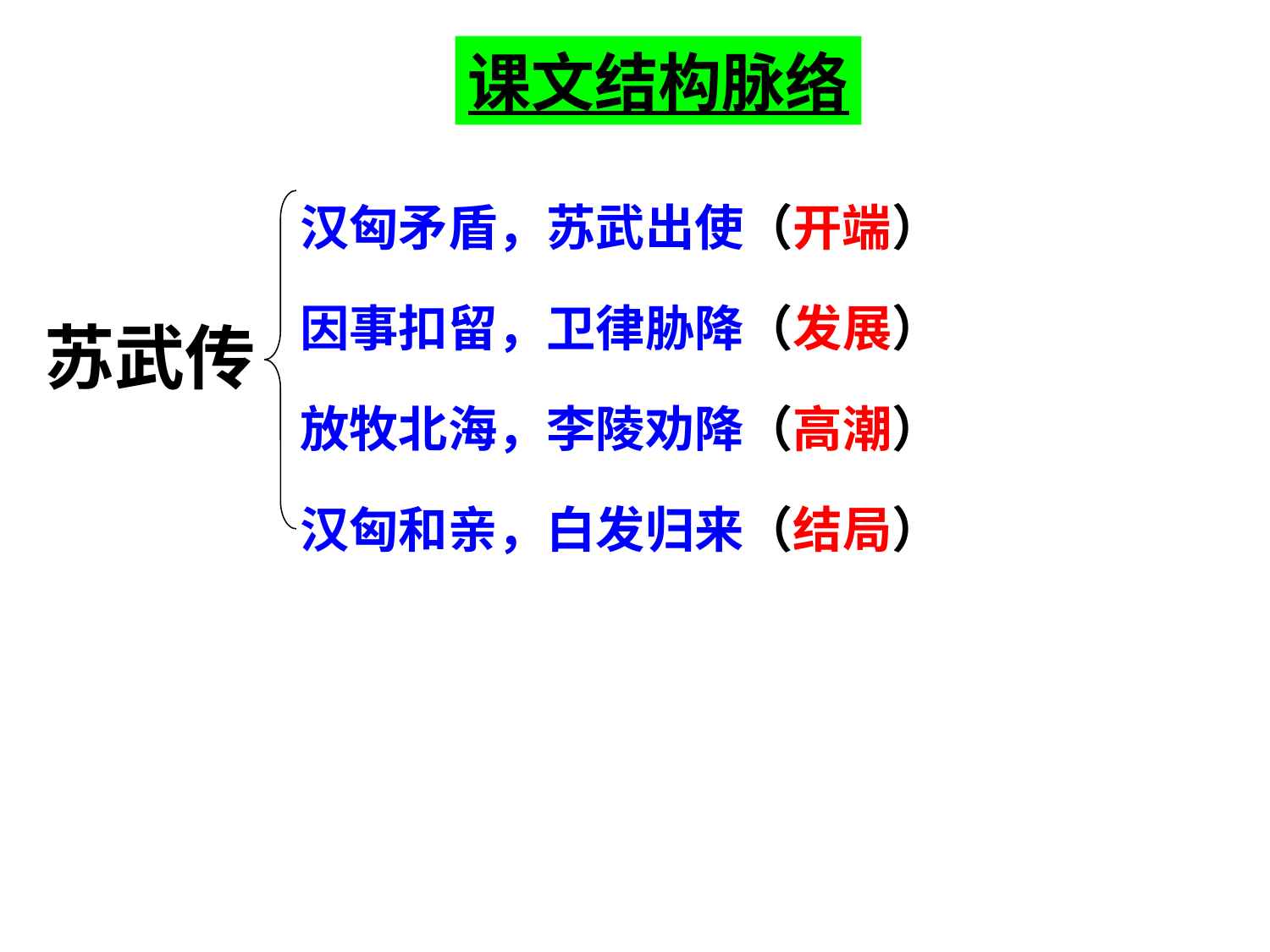

课文结构脉络
汉匈矛盾，苏武出使（开端）
因事扣留，卫律胁降（发展）
放牧北海，李陵劝降（高潮）
汉匈和亲，白发归来（结局）

苏武传